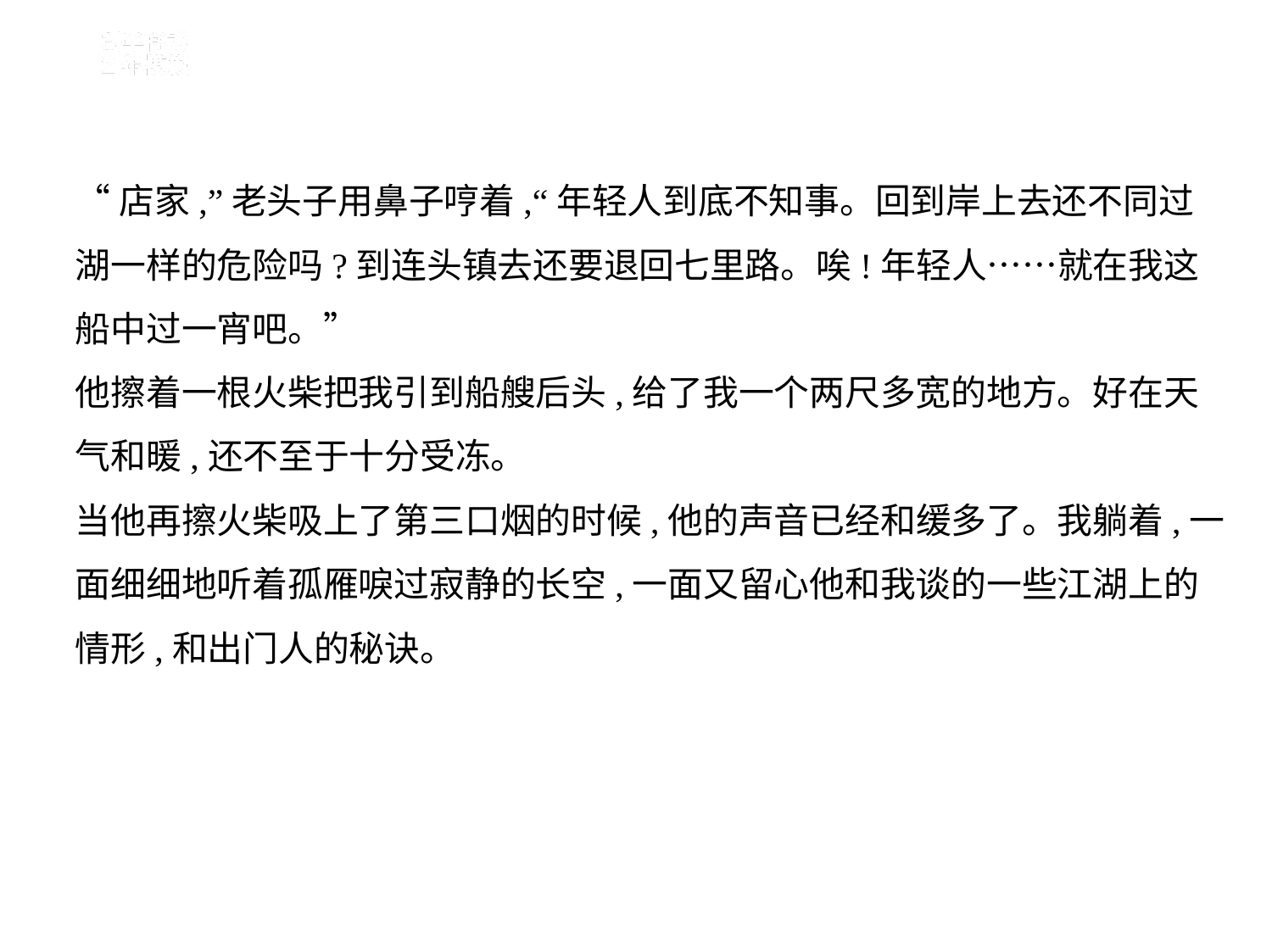

“店家,”老头子用鼻子哼着,“年轻人到底不知事。回到岸上去还不同过
湖一样的危险吗?到连头镇去还要退回七里路。唉!年轻人……就在我这
船中过一宵吧。”
他擦着一根火柴把我引到船艘后头,给了我一个两尺多宽的地方。好在天
气和暖,还不至于十分受冻。
当他再擦火柴吸上了第三口烟的时候,他的声音已经和缓多了。我躺着,一
面细细地听着孤雁唳过寂静的长空,一面又留心他和我谈的一些江湖上的
情形,和出门人的秘诀。